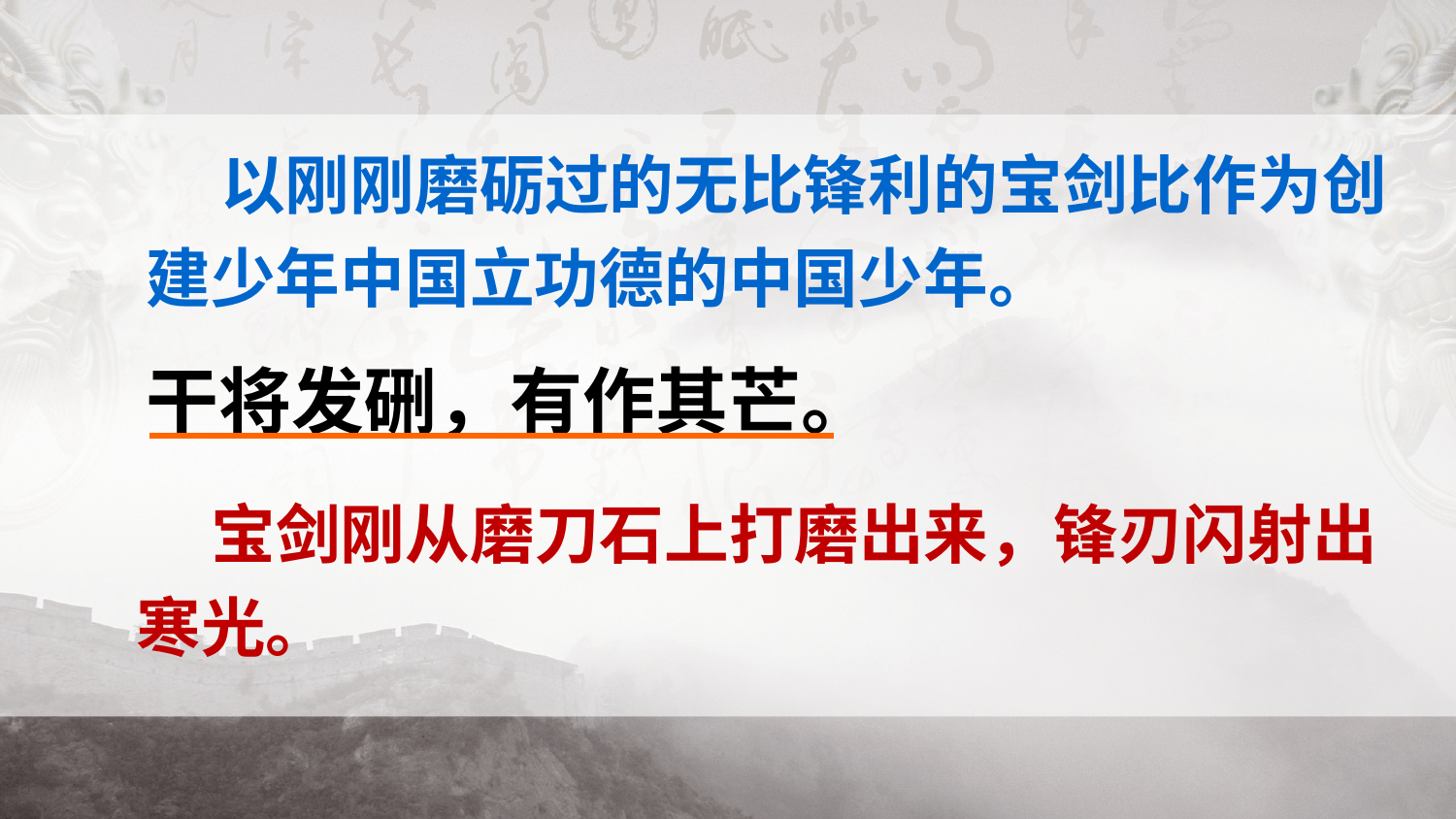

以刚刚磨砺过的无比锋利的宝剑比作为创建少年中国立功德的中国少年。
干将发硎，有作其芒。
    宝剑刚从磨刀石上打磨出来，锋刃闪射出寒光。